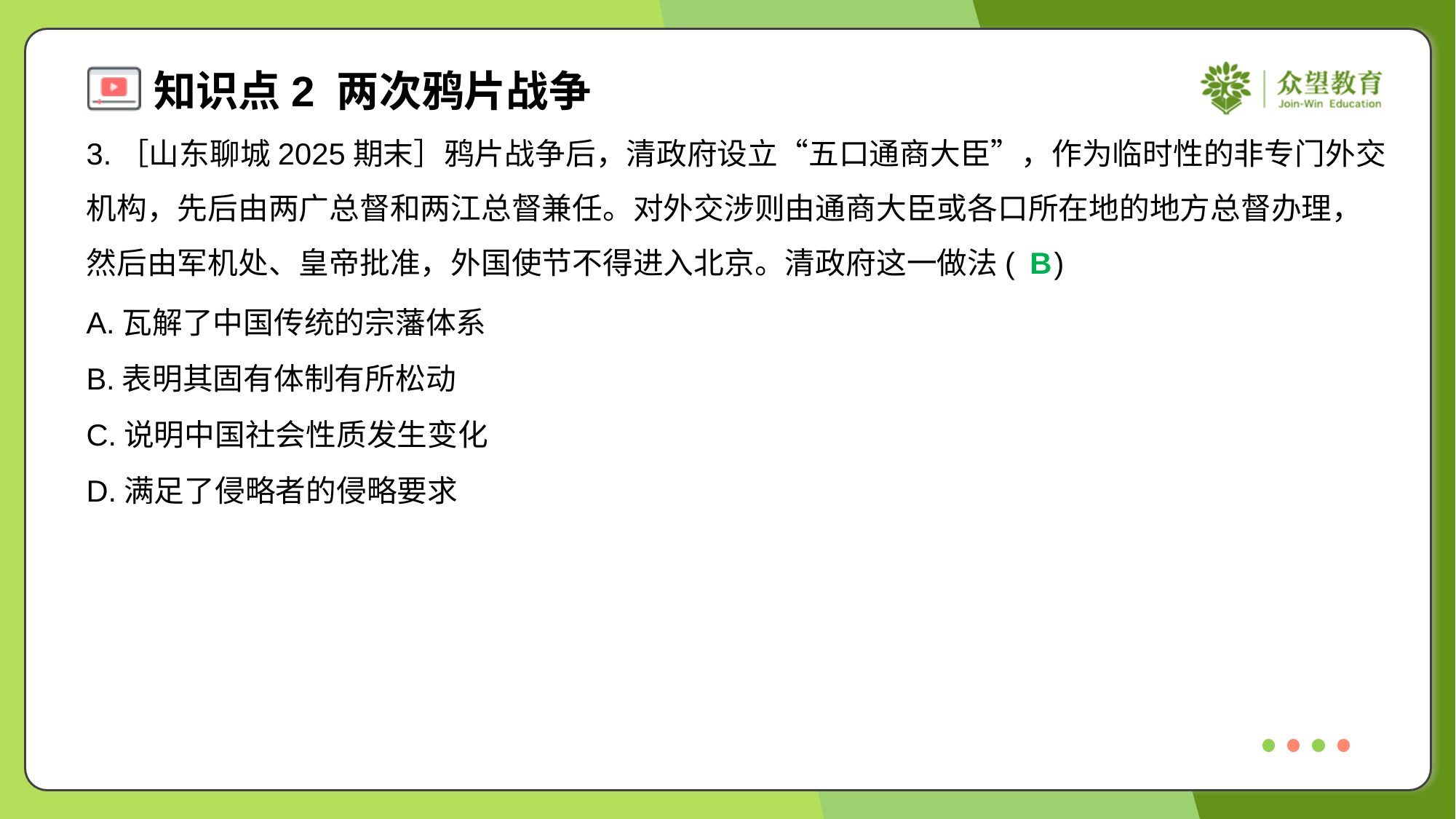

3.［山东聊城2025期末］鸦片战争后，清政府设立“五口通商大臣”，作为临时性的非专门外交
机构，先后由两广总督和两江总督兼任。对外交涉则由通商大臣或各口所在地的地方总督办理，
然后由军机处、皇帝批准，外国使节不得进入北京。清政府这一做法(     )
B
A.瓦解了中国传统的宗藩体系
B.表明其固有体制有所松动
C.说明中国社会性质发生变化
D.满足了侵略者的侵略要求